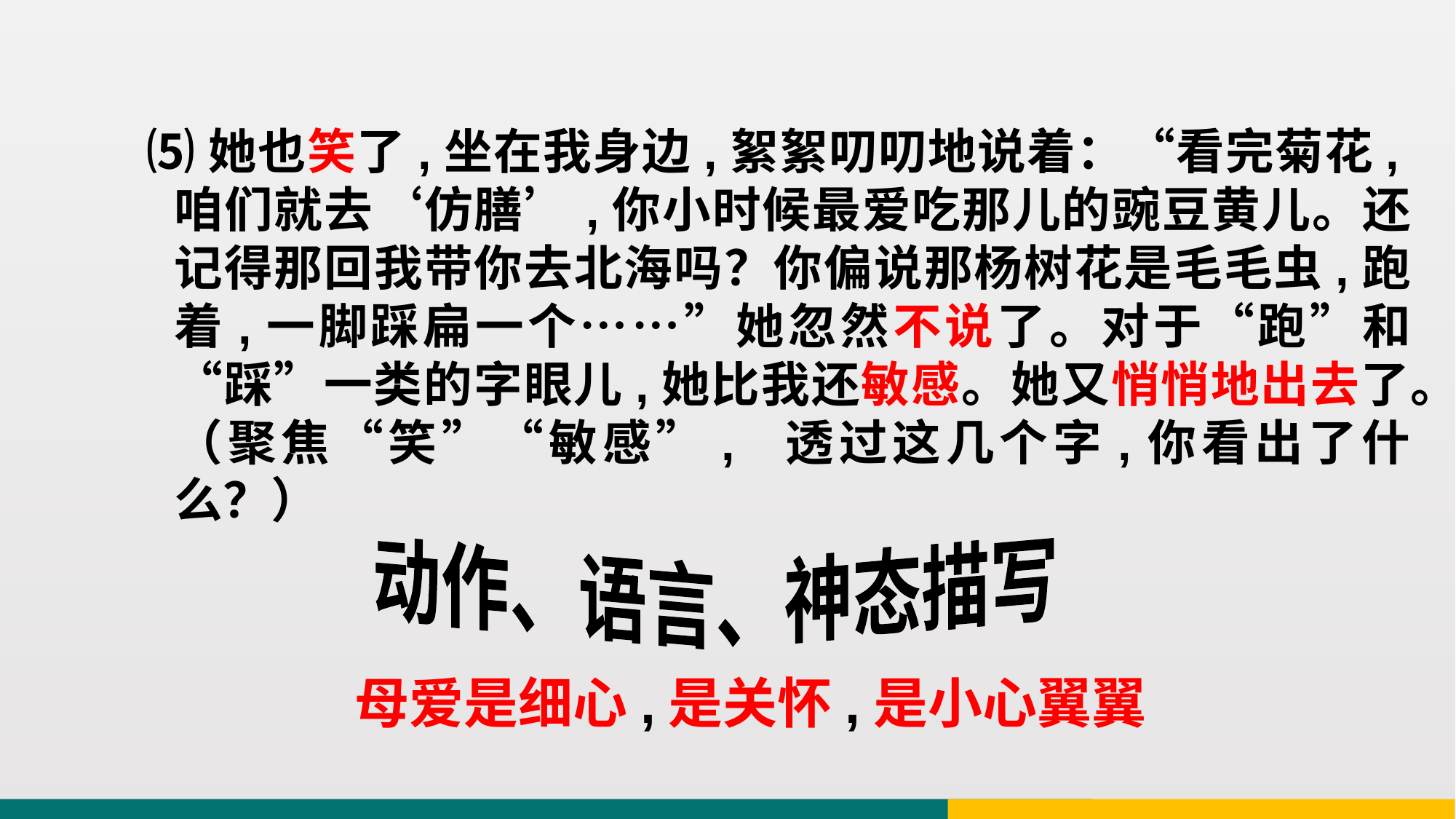

⑸她也笑了,坐在我身边,絮絮叨叨地说着：“看完菊花,咱们就去‘仿膳’,你小时候最爱吃那儿的豌豆黄儿。还记得那回我带你去北海吗？你偏说那杨树花是毛毛虫,跑着,一脚踩扁一个……”她忽然不说了。对于“跑”和“踩”一类的字眼儿,她比我还敏感。她又悄悄地出去了。（聚焦“笑”“敏感”, 透过这几个字,你看出了什么？）
动作、语言、神态描写
母爱是细心,是关怀,是小心翼翼